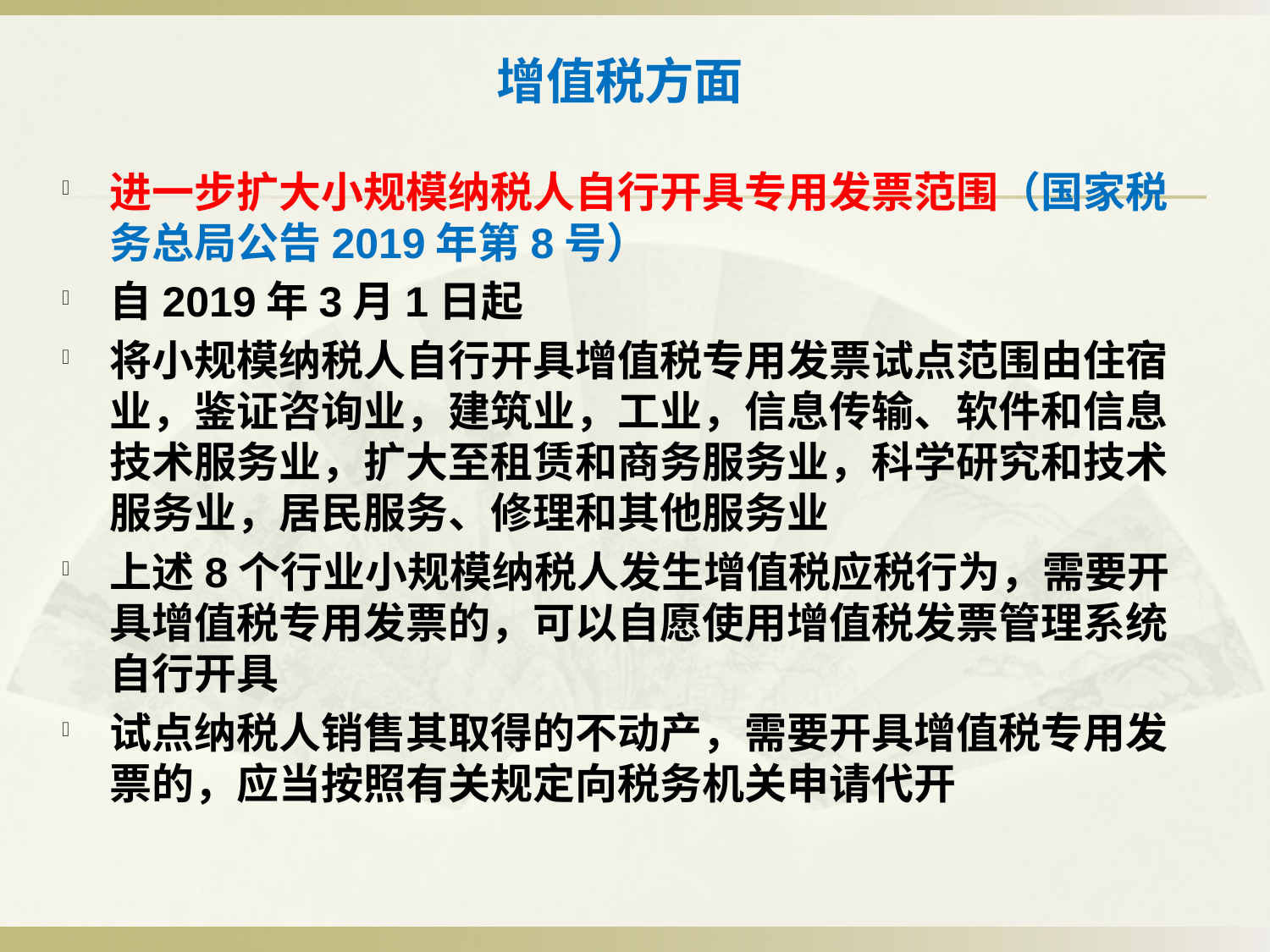

# 增值税方面
进一步扩大小规模纳税人自行开具专用发票范围（国家税务总局公告2019年第8号）
自2019年3月1日起
将小规模纳税人自行开具增值税专用发票试点范围由住宿业，鉴证咨询业，建筑业，工业，信息传输、软件和信息技术服务业，扩大至租赁和商务服务业，科学研究和技术服务业，居民服务、修理和其他服务业
上述8个行业小规模纳税人发生增值税应税行为，需要开具增值税专用发票的，可以自愿使用增值税发票管理系统自行开具
试点纳税人销售其取得的不动产，需要开具增值税专用发票的，应当按照有关规定向税务机关申请代开